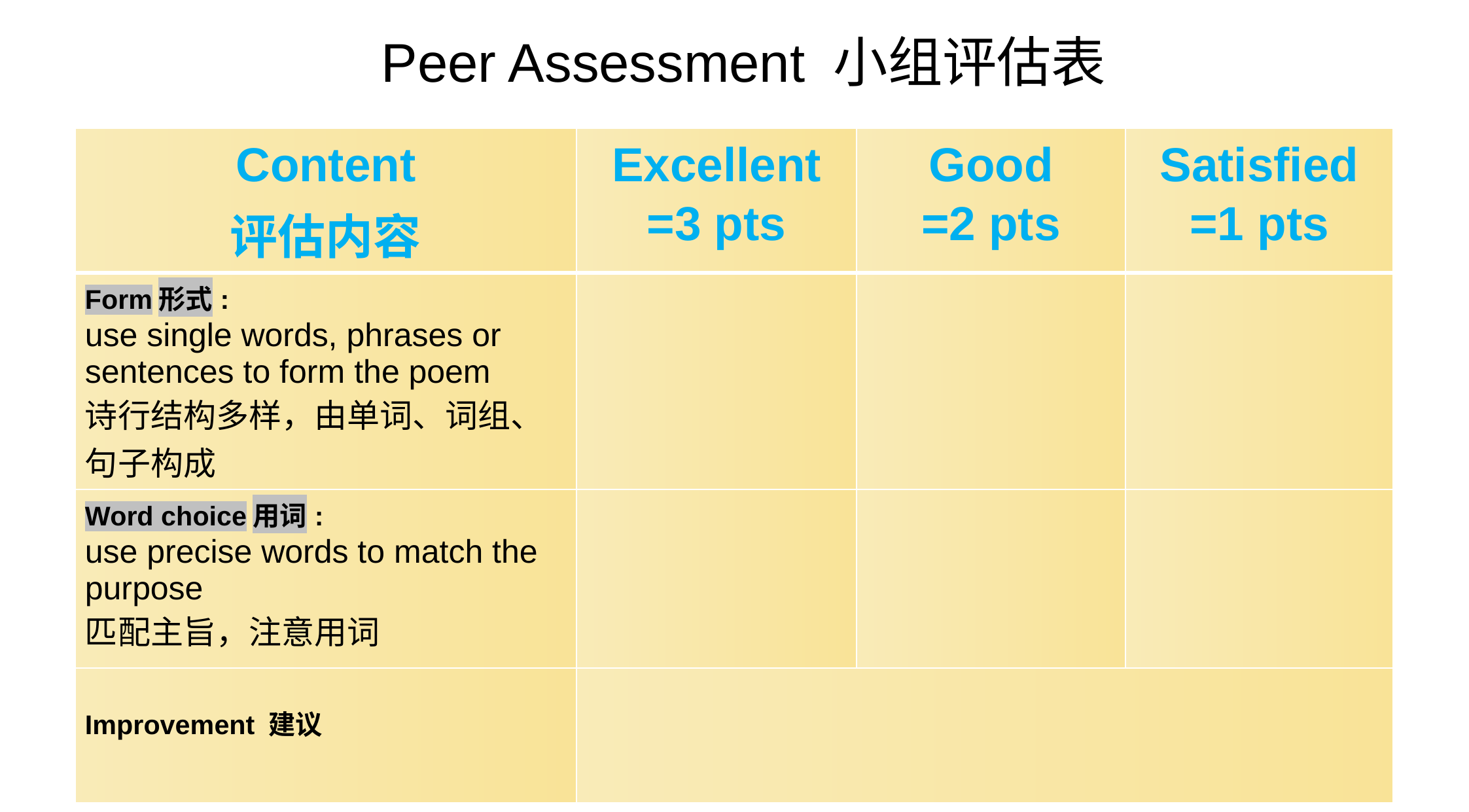

# Peer Assessment 小组评估表
| Content 评估内容 | Excellent =3 pts | Good =2 pts | Satisfied =1 pts |
| --- | --- | --- | --- |
| Form形式: use single words, phrases or sentences to form the poem 诗行结构多样，由单词、词组、句子构成 |  |  |  |
| Word choice用词: use precise words to match the purpose 匹配主旨，注意用词 |  |  |  |
| Improvement 建议 |  |  |  |